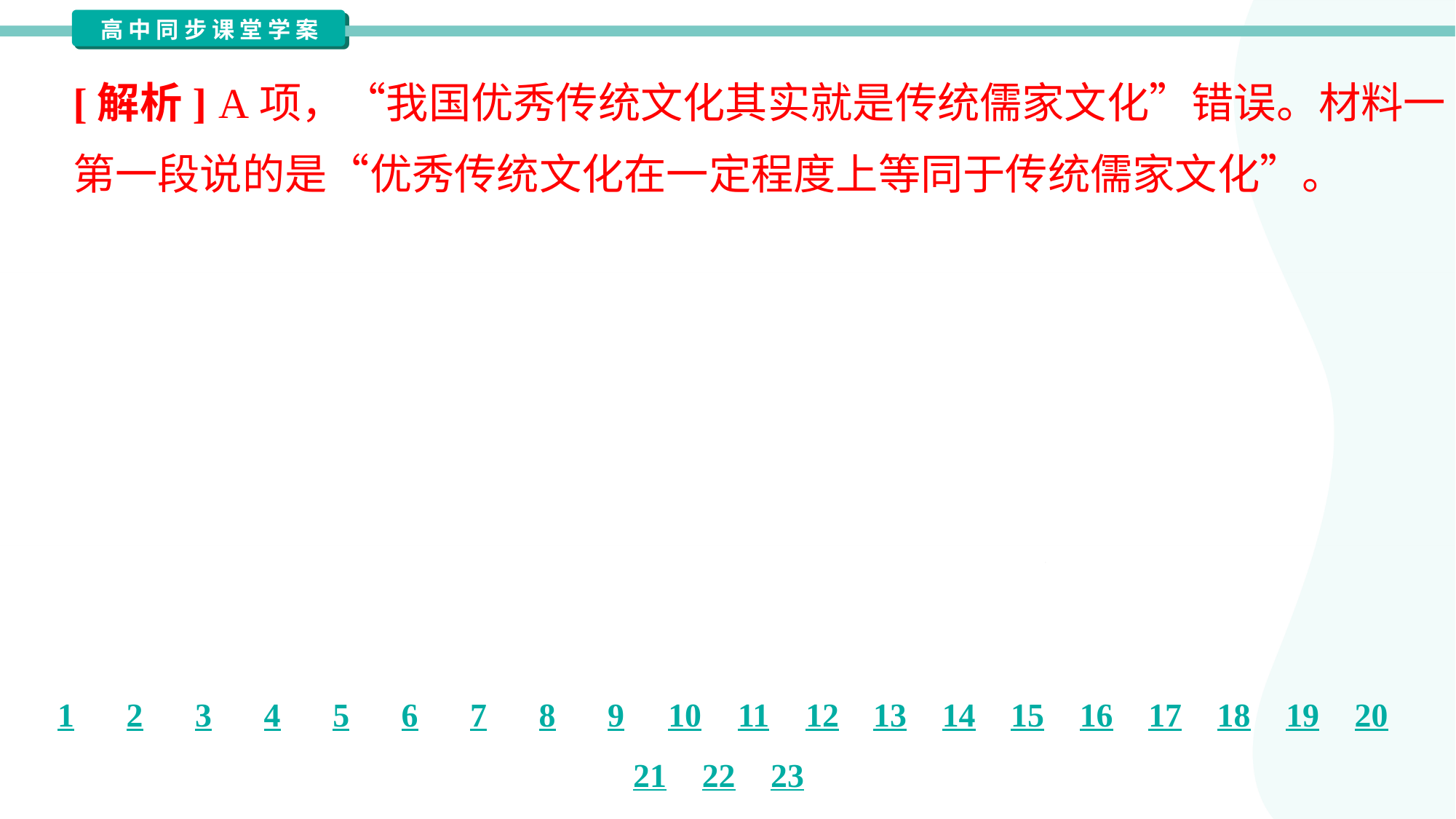

[解析] A项，“我国优秀传统文化其实就是传统儒家文化”错误。材料一
第一段说的是“优秀传统文化在一定程度上等同于传统儒家文化”。